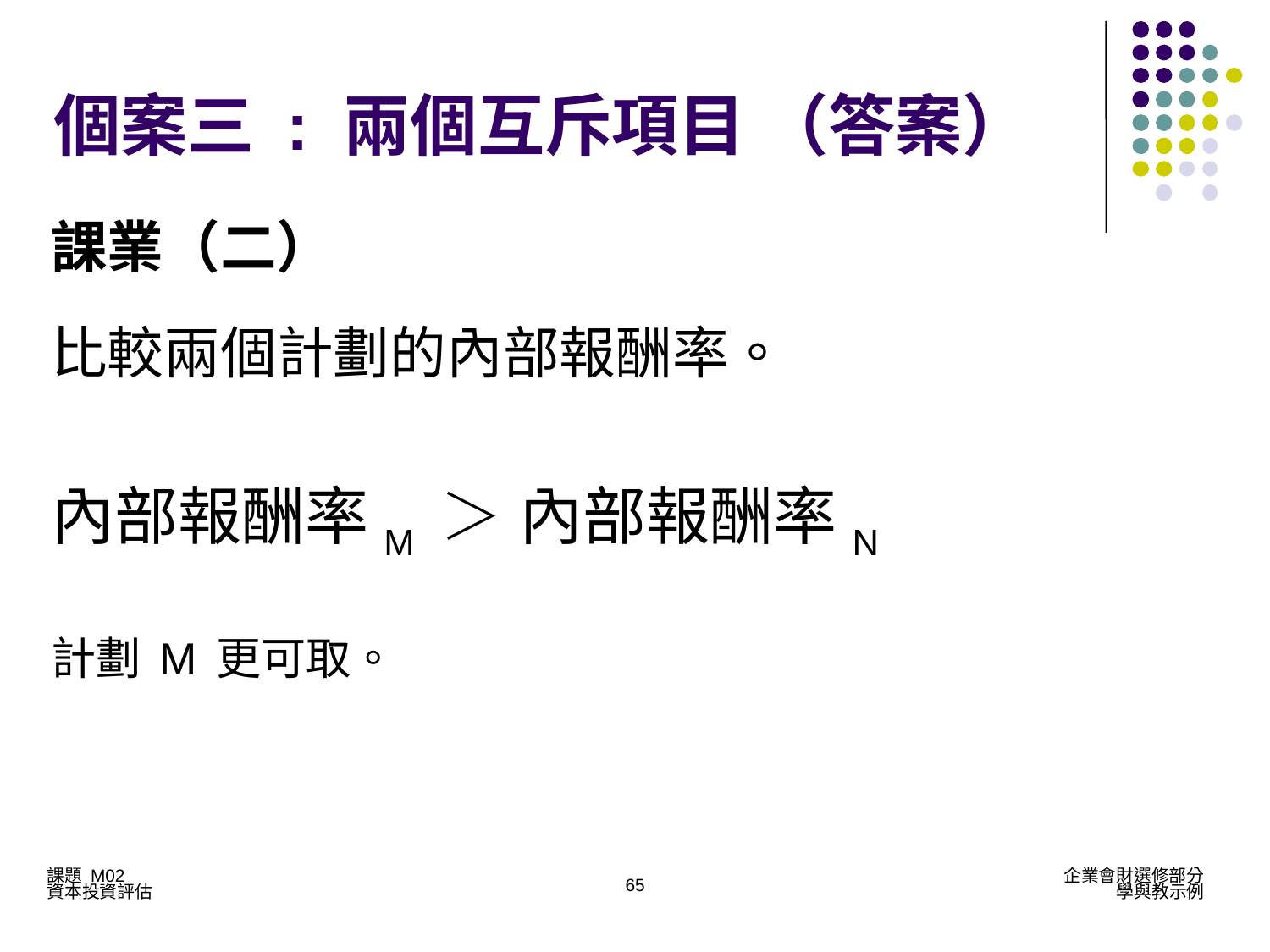

個案三 : 兩個互斥項目 （答案）
課業（二）
比較兩個計劃的內部報酬率。

內部報酬率M ＞ 內部報酬率N
計劃M更可取。
65